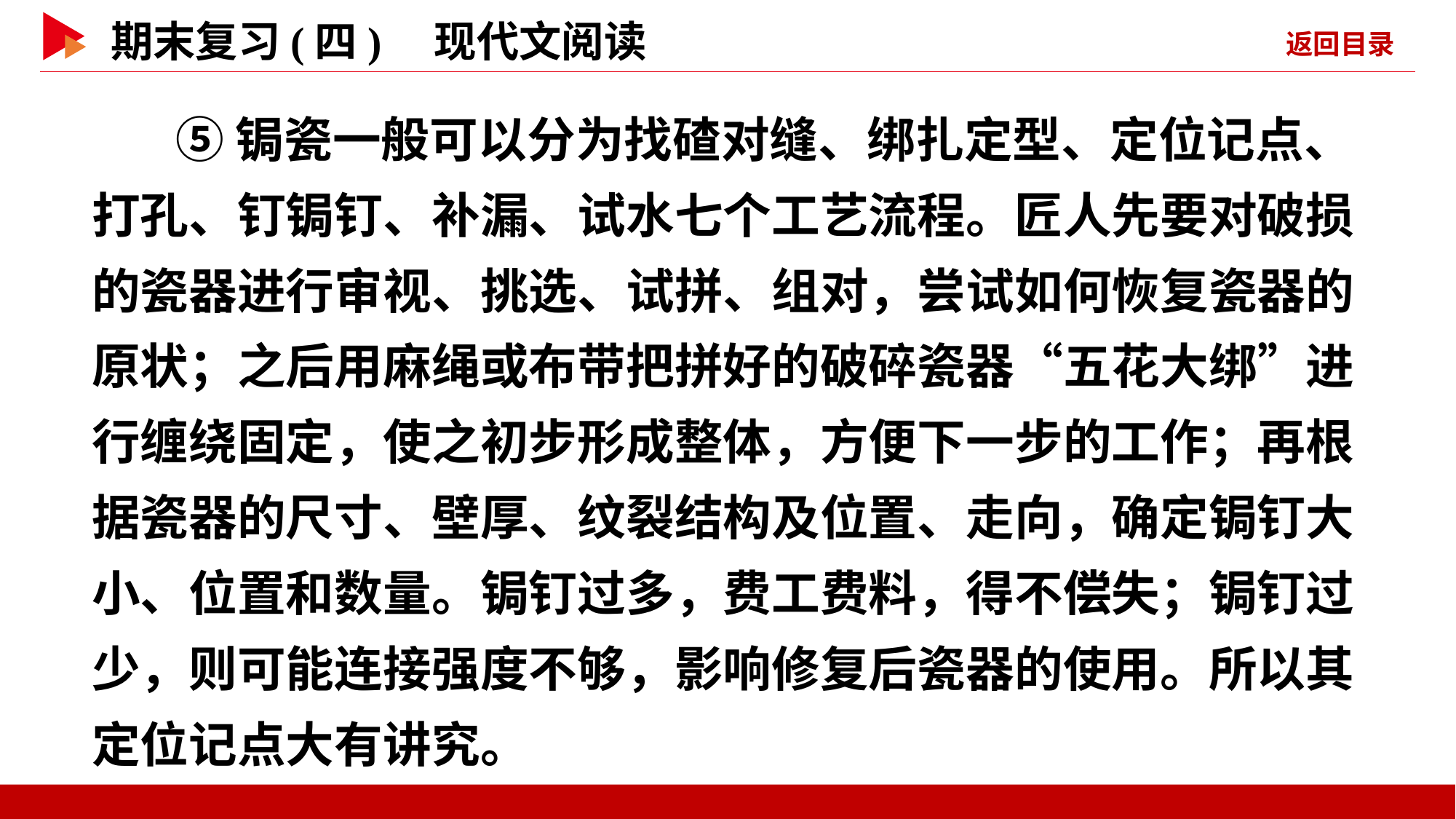

⑤锔瓷一般可以分为找碴对缝、绑扎定型、定位记点、打孔、钉锔钉、补漏、试水七个工艺流程。匠人先要对破损的瓷器进行审视、挑选、试拼、组对，尝试如何恢复瓷器的原状；之后用麻绳或布带把拼好的破碎瓷器“五花大绑”进行缠绕固定，使之初步形成整体，方便下一步的工作；再根据瓷器的尺寸、壁厚、纹裂结构及位置、走向，确定锔钉大小、位置和数量。锔钉过多，费工费料，得不偿失；锔钉过少，则可能连接强度不够，影响修复后瓷器的使用。所以其定位记点大有讲究。